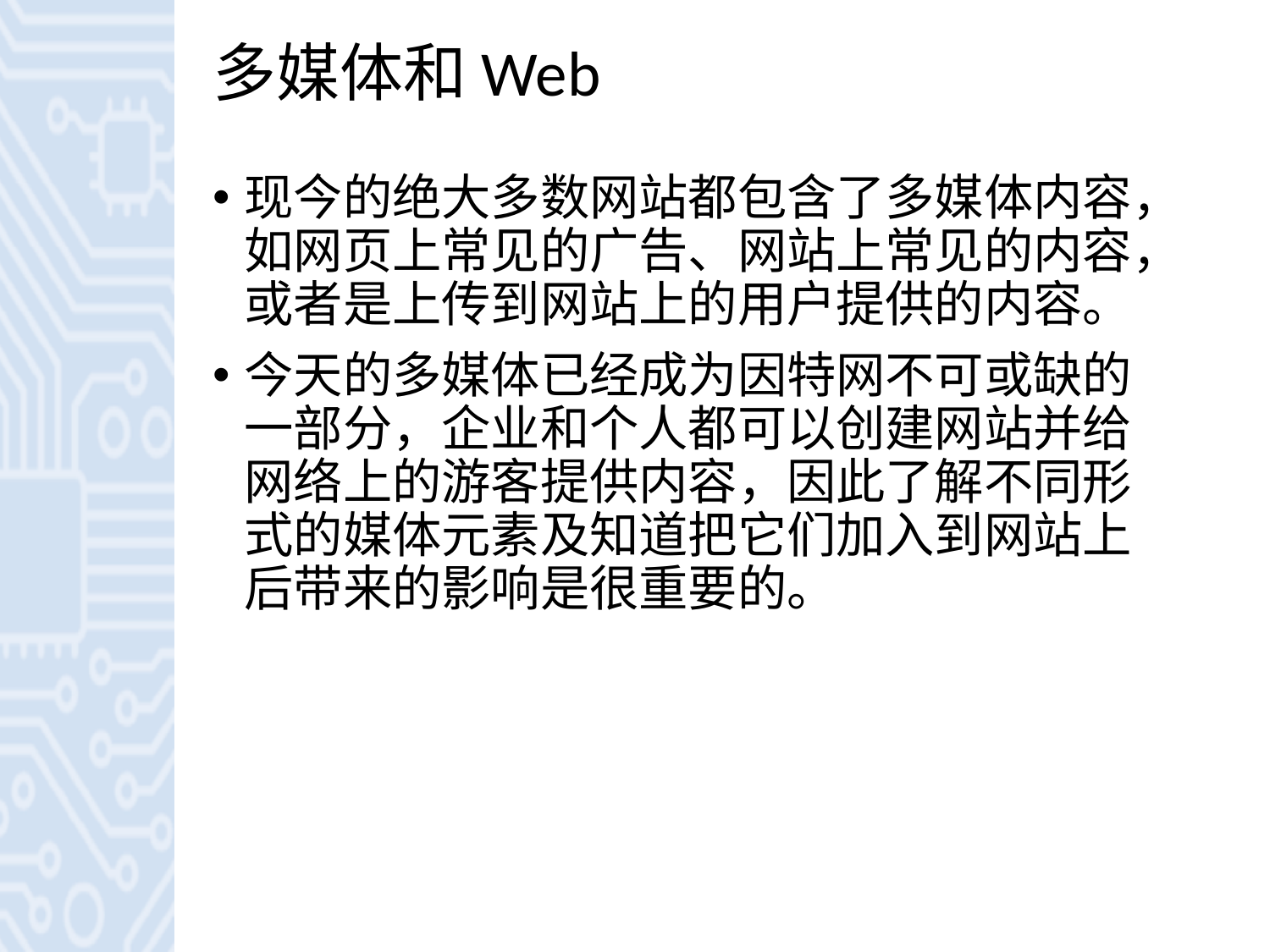

# 多媒体和Web
现今的绝大多数网站都包含了多媒体内容，如网页上常见的广告、网站上常见的内容，或者是上传到网站上的用户提供的内容。
今天的多媒体已经成为因特网不可或缺的一部分，企业和个人都可以创建网站并给网络上的游客提供内容，因此了解不同形式的媒体元素及知道把它们加入到网站上后带来的影响是很重要的。